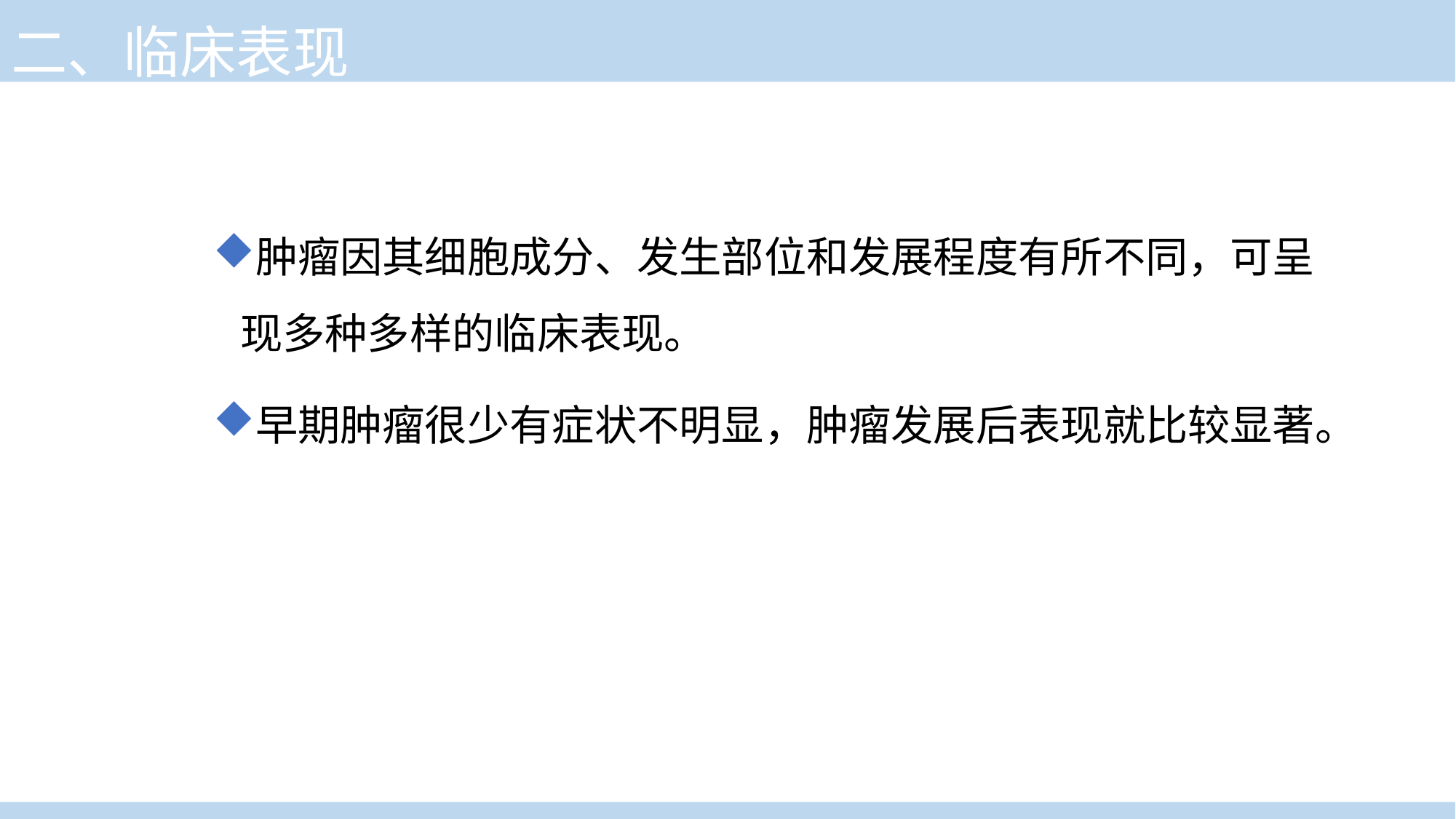

二、临床表现
肿瘤因其细胞成分、发生部位和发展程度有所不同，可呈现多种多样的临床表现。
早期肿瘤很少有症状不明显，肿瘤发展后表现就比较显著。